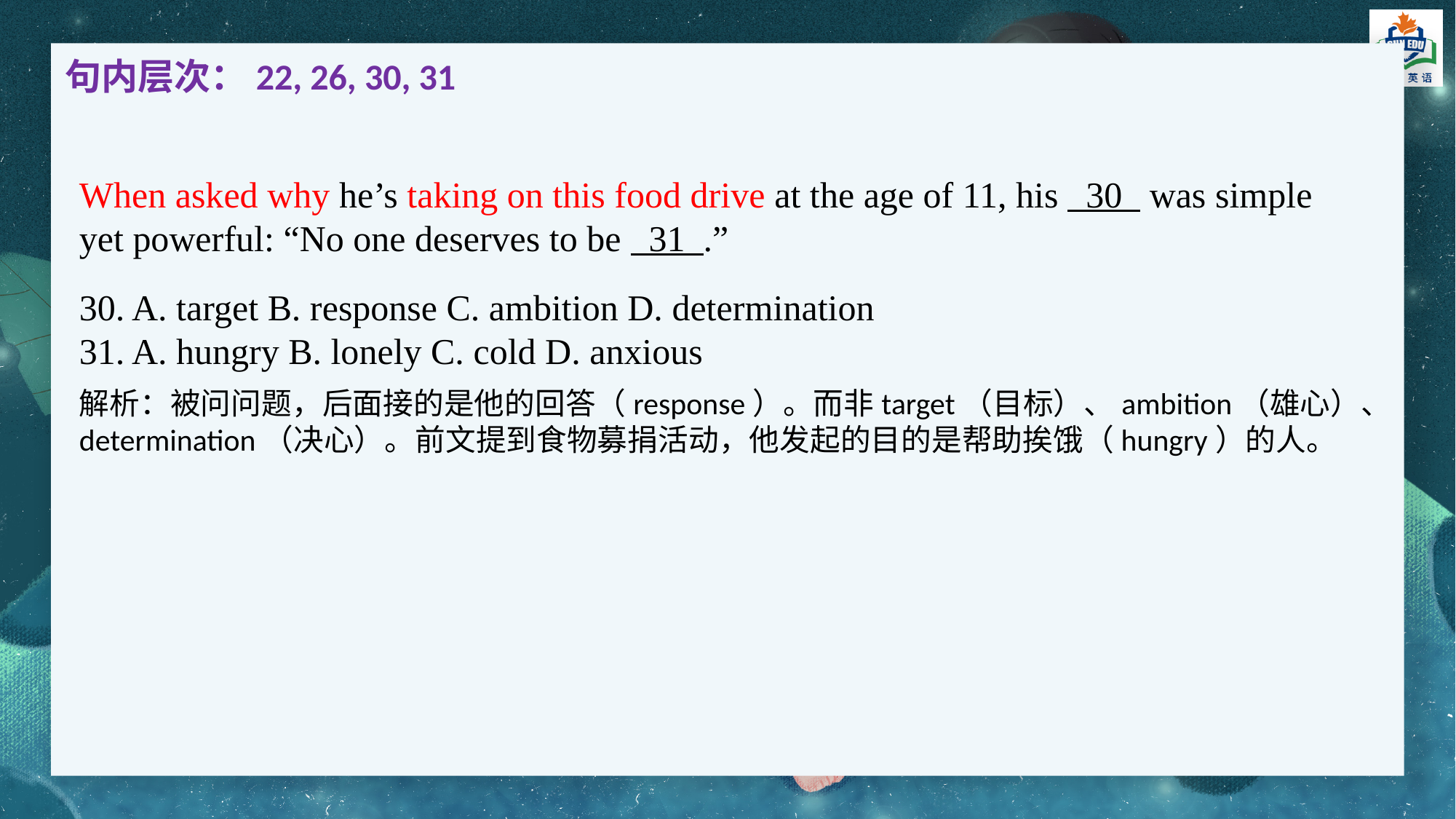

句内层次：22, 26, 30, 31
When asked why he’s taking on this food drive at the age of 11, his   30   was simple yet powerful: “No one deserves to be   31  .”

30. A. target B. response C. ambition D. determination
31. A. hungry B. lonely C. cold D. anxious
解析：被问问题，后面接的是他的回答（response）。而非target（目标）、ambition（雄心）、determination（决心）。前文提到食物募捐活动，他发起的目的是帮助挨饿（hungry）的人。